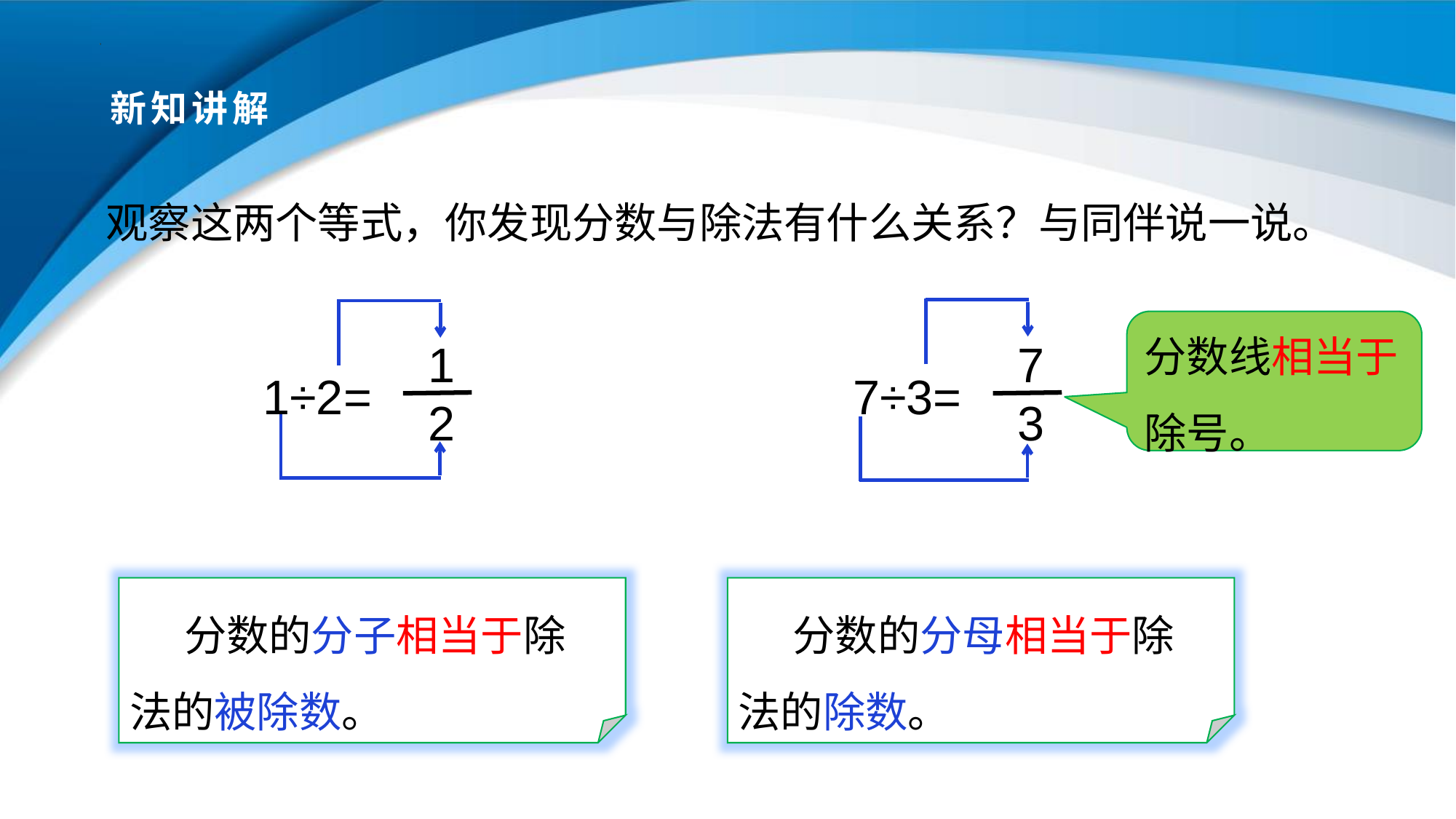

# 新知讲解
观察这两个等式，你发现分数与除法有什么关系？与同伴说一说。
分数线相当于除号。
  1
  2

  7
  3

1÷2=
7÷3=

分数的分子相当于除法的被除数。

分数的分母相当于除法的除数。